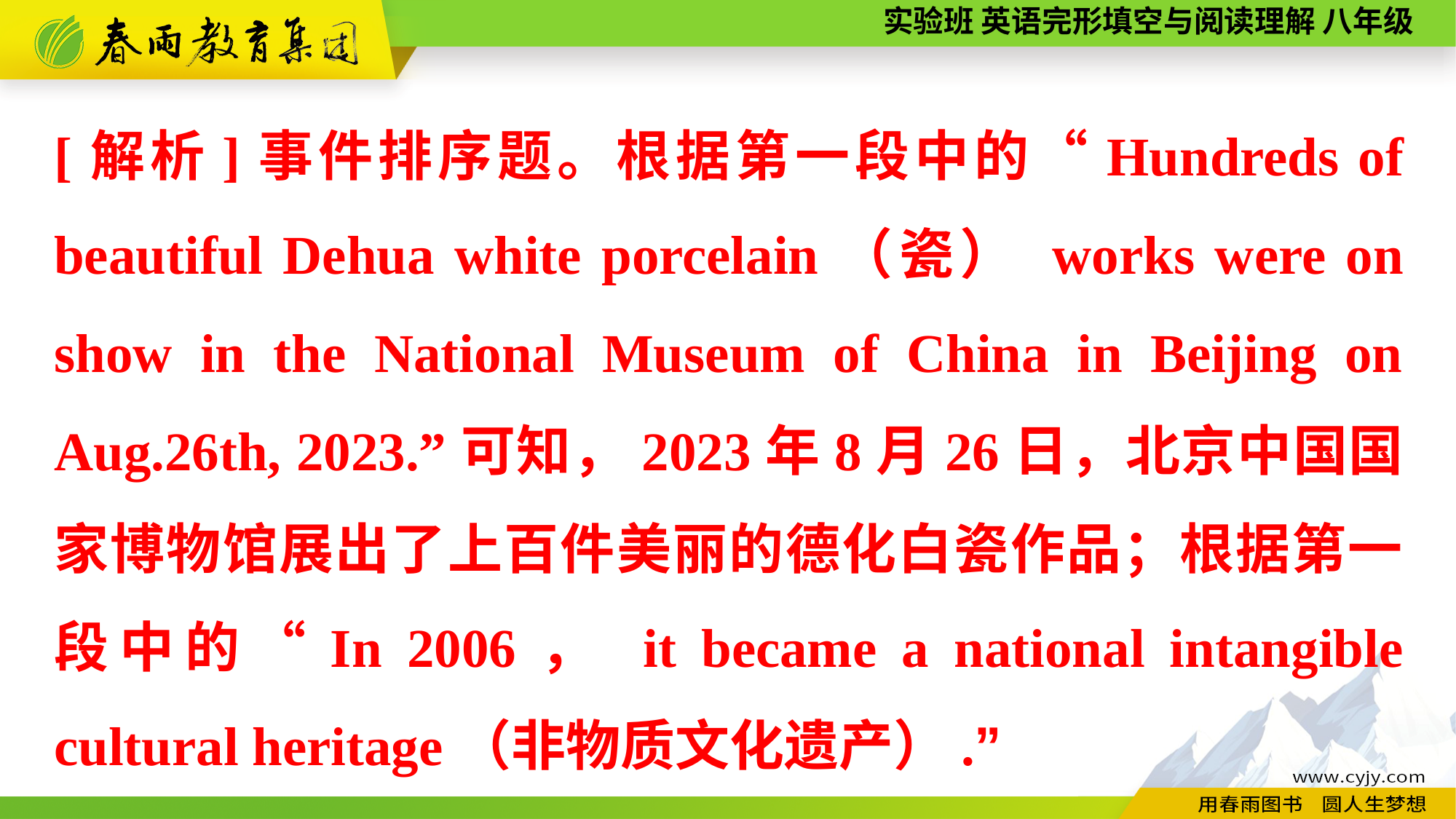

[解析]事件排序题。根据第一段中的“Hundreds of beautiful Dehua white porcelain（瓷） works were on show in the National Museum of China in Beijing on Aug.26th, 2023.”可知，2023年8月26日，北京中国国家博物馆展出了上百件美丽的德化白瓷作品；根据第一段中的“In 2006， it became a national intangible cultural heritage（非物质文化遗产）.”